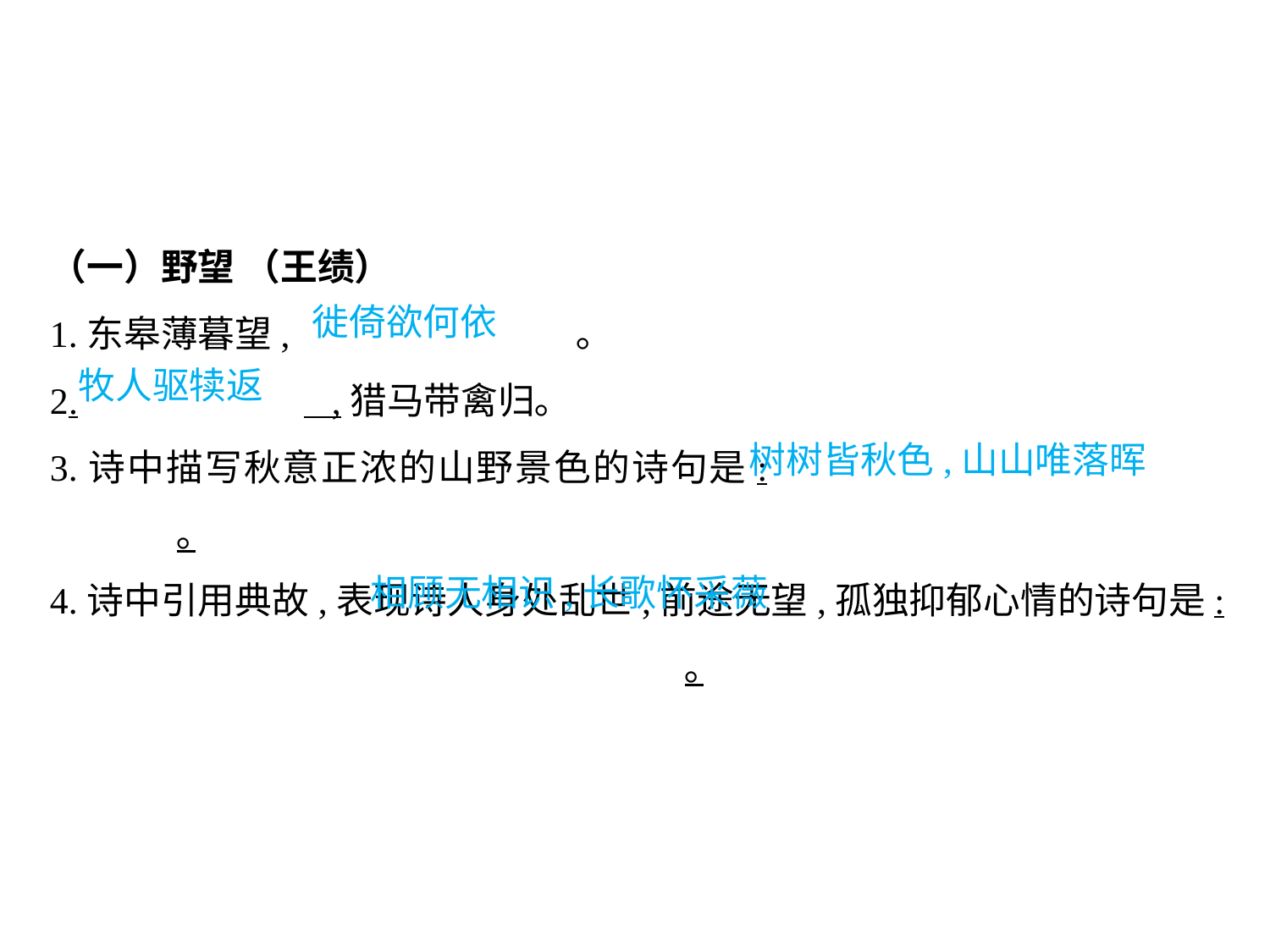

（一）野望 （王绩）
1.东皋薄暮望,			 ｡
2.		   ,猎马带禽归｡
3.诗中描写秋意正浓的山野景色的诗句是:					｡
4.诗中引用典故,表现诗人身处乱世,前途无望,孤独抑郁心情的诗句是:					｡
徙倚欲何依
牧人驱犊返
树树皆秋色,山山唯落晖
											       相顾无相识,长歌怀采薇